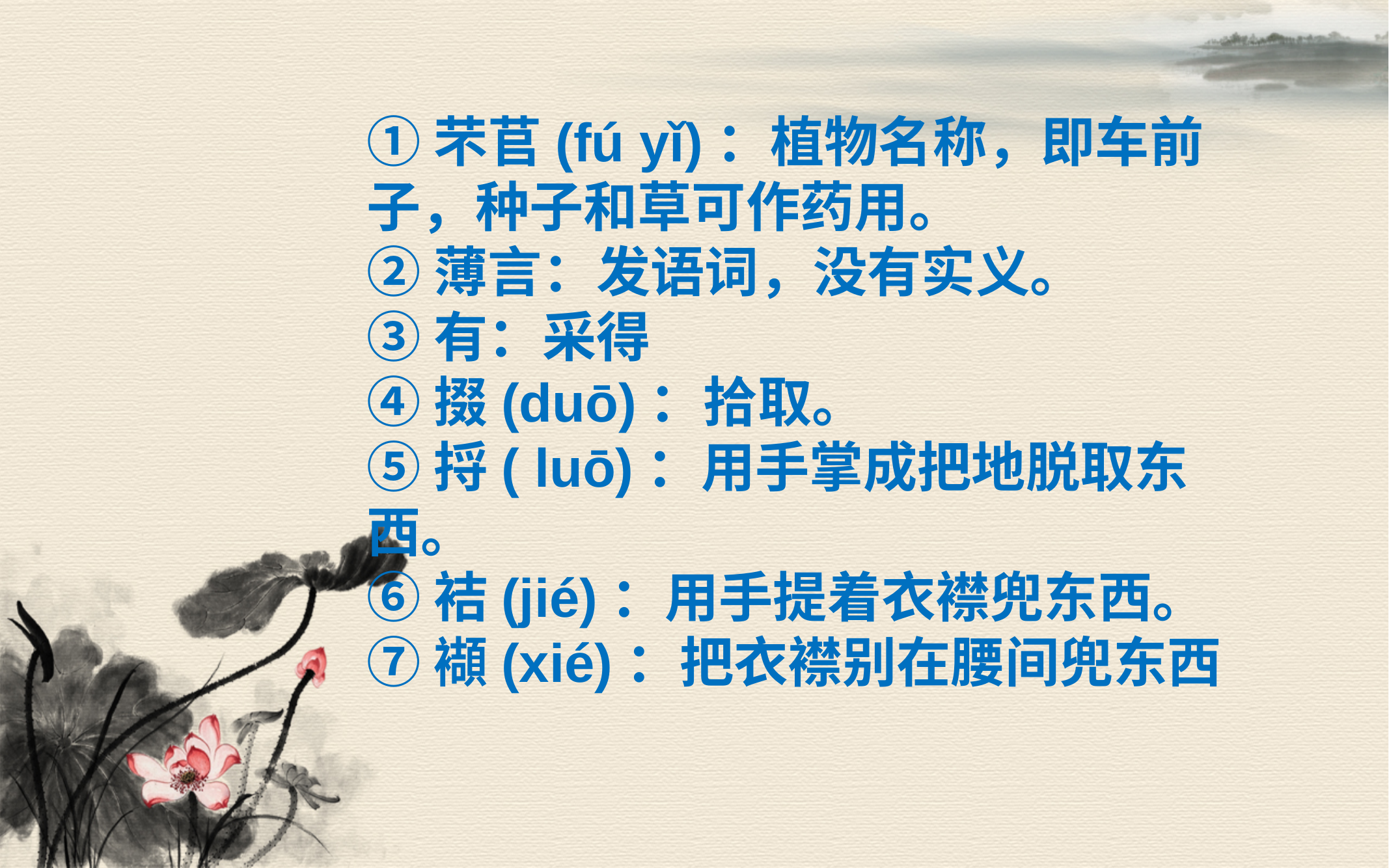

①芣苢(fú yǐ)：植物名称，即车前子，种子和草可作药用。
②薄言：发语词，没有实义。
③有：采得
④掇(duō)：拾取。
⑤捋( luō)：用手掌成把地脱取东西。
⑥袺(jié)：用手提着衣襟兜东西。
⑦襭(xié)：把衣襟别在腰间兜东西